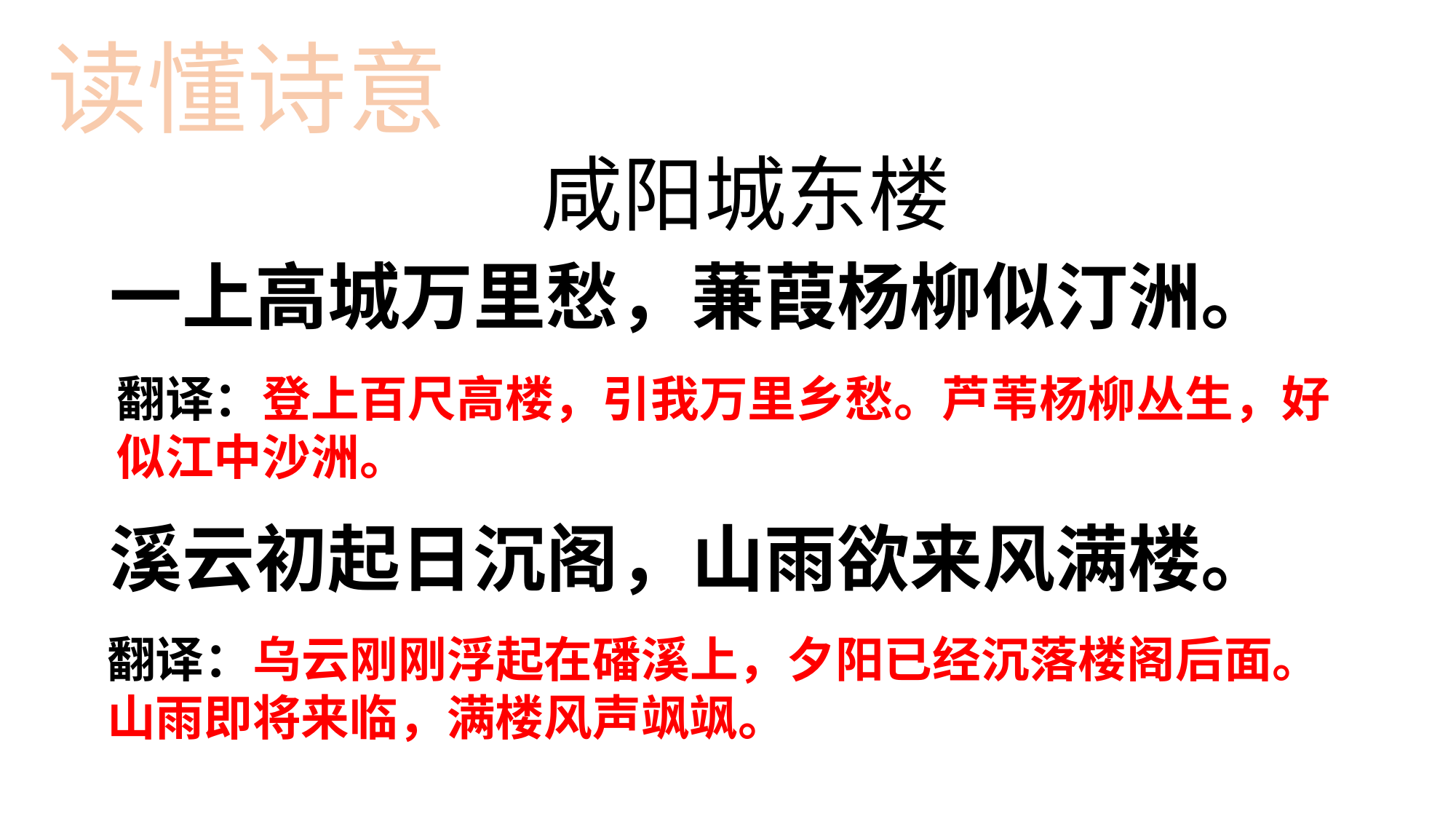

读懂诗意
# 咸阳城东楼
一上高城万里愁，蒹葭杨柳似汀洲。

溪云初起日沉阁，山雨欲来风满楼。
翻译：登上百尺高楼，引我万里乡愁。芦苇杨柳丛生，好似江中沙洲。
翻译：乌云刚刚浮起在磻溪上，夕阳已经沉落楼阁后面。山雨即将来临，满楼风声飒飒。